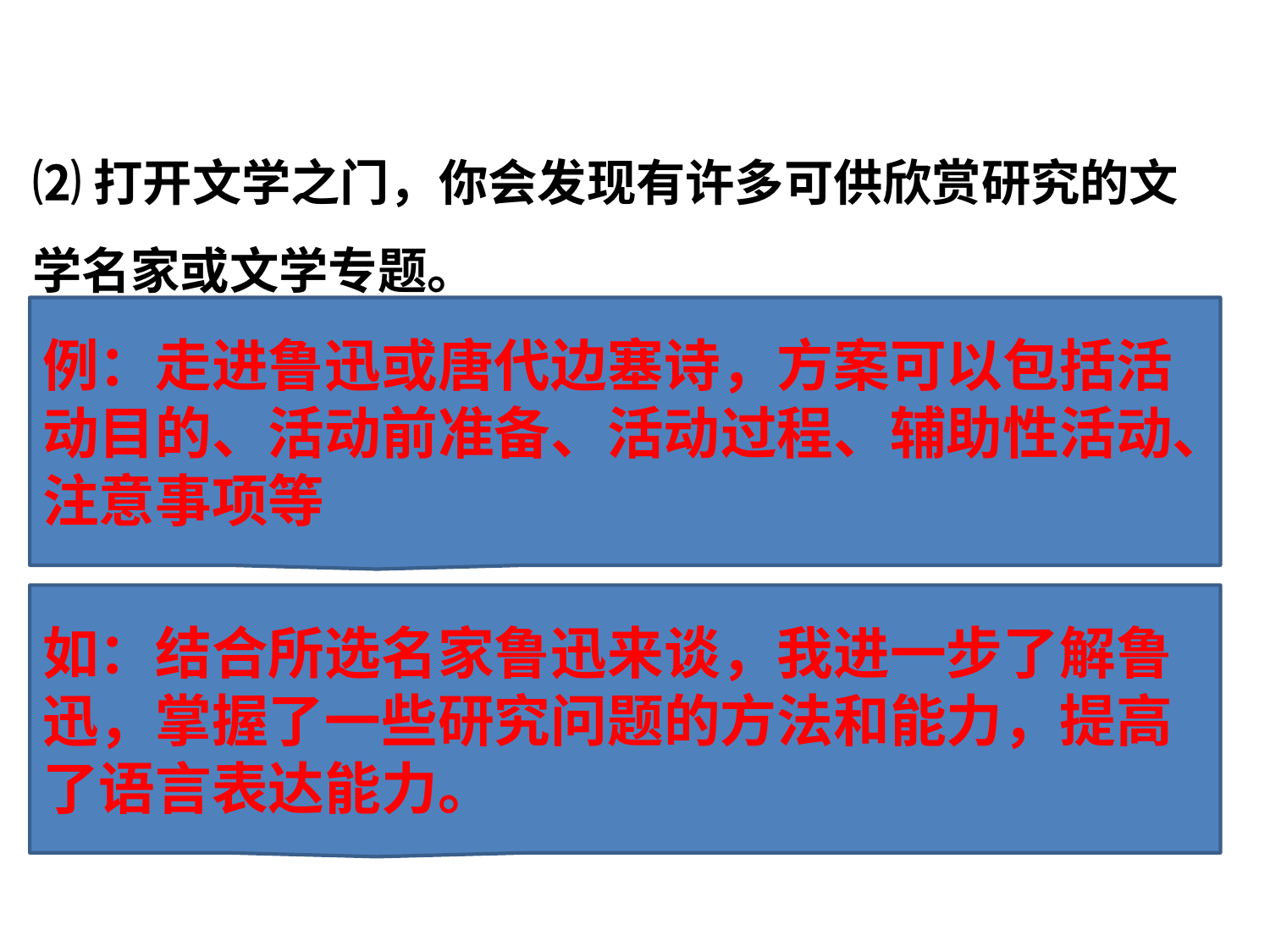

⑵打开文学之门，你会发现有许多可供欣赏研究的文学名家或文学专题。
①请针对其中的一位名家或一个专题设计一份以“走进___________”为题的“我爱文学”活动方案。（方案内容不少于3项，可以不具体展开。）
②活动汇报课上，同学们纷纷谈了自己的收获。请你也结合自己所选的主题谈一谈。（40字左右）
例：走进鲁迅或唐代边塞诗，方案可以包括活动目的、活动前准备、活动过程、辅助性活动、注意事项等
如：结合所选名家鲁迅来谈，我进一步了解鲁迅，掌握了一些研究问题的方法和能力，提高了语言表达能力。